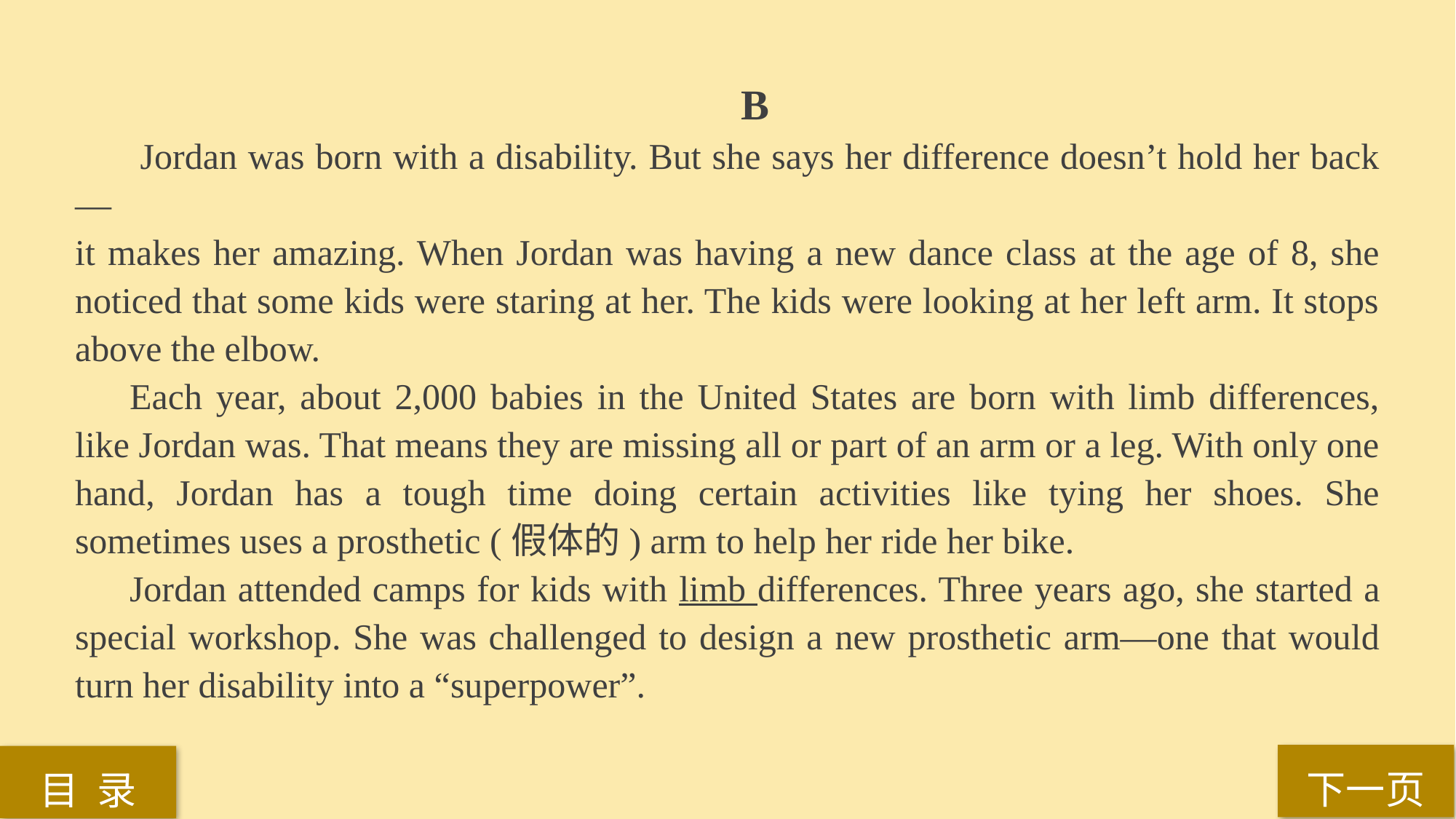

B
      Jordan was born with a disability. But she says her difference doesn’t hold her back—
it makes her amazing. When Jordan was having a new dance class at the age of 8, she noticed that some kids were staring at her. The kids were looking at her left arm. It stops above the elbow.
Each year, about 2,000 babies in the United States are born with limb differences, like Jordan was. That means they are missing all or part of an arm or a leg. With only one hand, Jordan has a tough time doing certain activities like tying her shoes. She sometimes uses a prosthetic (假体的) arm to help her ride her bike.
Jordan attended camps for kids with limb differences. Three years ago, she started a special workshop. She was challenged to design a new prosthetic arm—one that would turn her disability into a “superpower”.